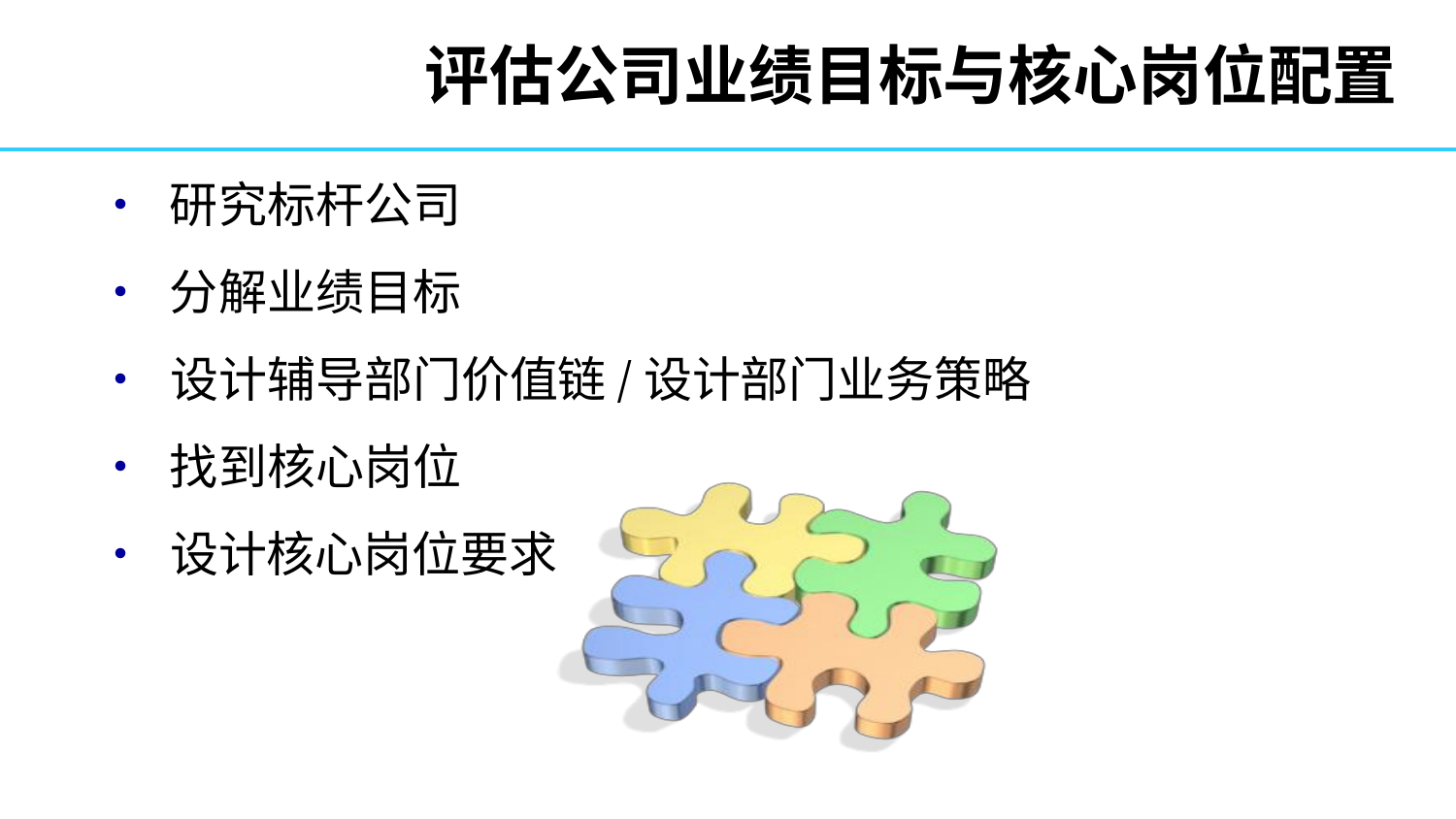

# 评估公司业绩目标与核心岗位配置
• 研究标杆公司
• 分解业绩目标
• 设计辅导部门价值链/设计部门业务策略
• 找到核心岗位
• 设计核心岗位要求